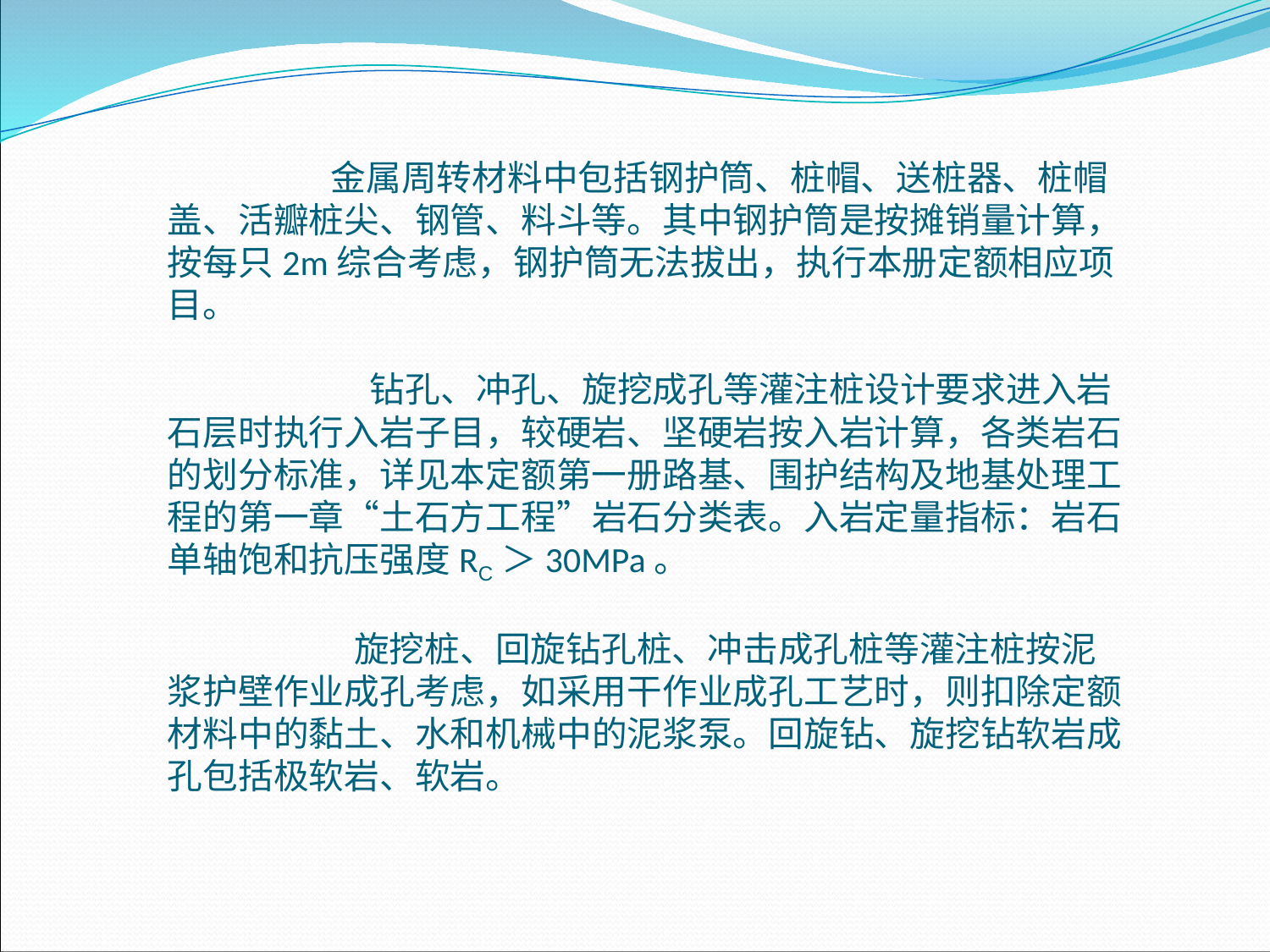

金属周转材料中包括钢护筒、桩帽、送桩器、桩帽盖、活瓣桩尖、钢管、料斗等。其中钢护筒是按摊销量计算，按每只2m综合考虑，钢护筒无法拔出，执行本册定额相应项目。
                    钻孔、冲孔、旋挖成孔等灌注桩设计要求进入岩石层时执行入岩子目，较硬岩、坚硬岩按入岩计算，各类岩石的划分标准，详见本定额第一册路基、围护结构及地基处理工程的第一章“土石方工程”岩石分类表。入岩定量指标：岩石单轴饱和抗压强度RC＞30MPa。
                  旋挖桩、回旋钻孔桩、冲击成孔桩等灌注桩按泥浆护壁作业成孔考虑，如采用干作业成孔工艺时，则扣除定额材料中的黏土、水和机械中的泥浆泵。回旋钻、旋挖钻软岩成孔包括极软岩、软岩。
56